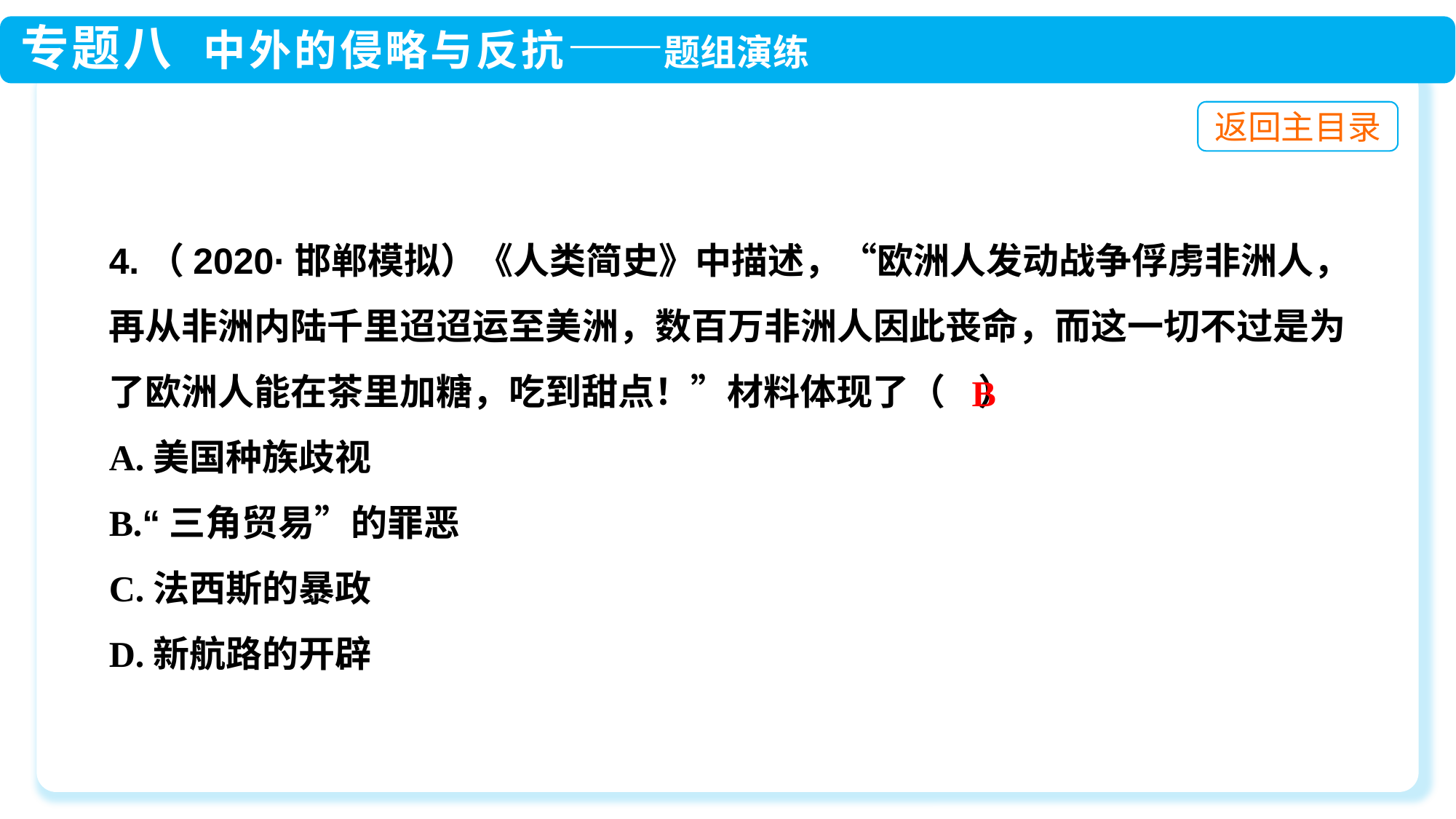

4.（2020·邯郸模拟）《人类简史》中描述，“欧洲人发动战争俘虏非洲人，再从非洲内陆千里迢迢运至美洲，数百万非洲人因此丧命，而这一切不过是为了欧洲人能在茶里加糖，吃到甜点！”材料体现了（    ）
A.美国种族歧视
B.“三角贸易”的罪恶
C.法西斯的暴政
D.新航路的开辟

B